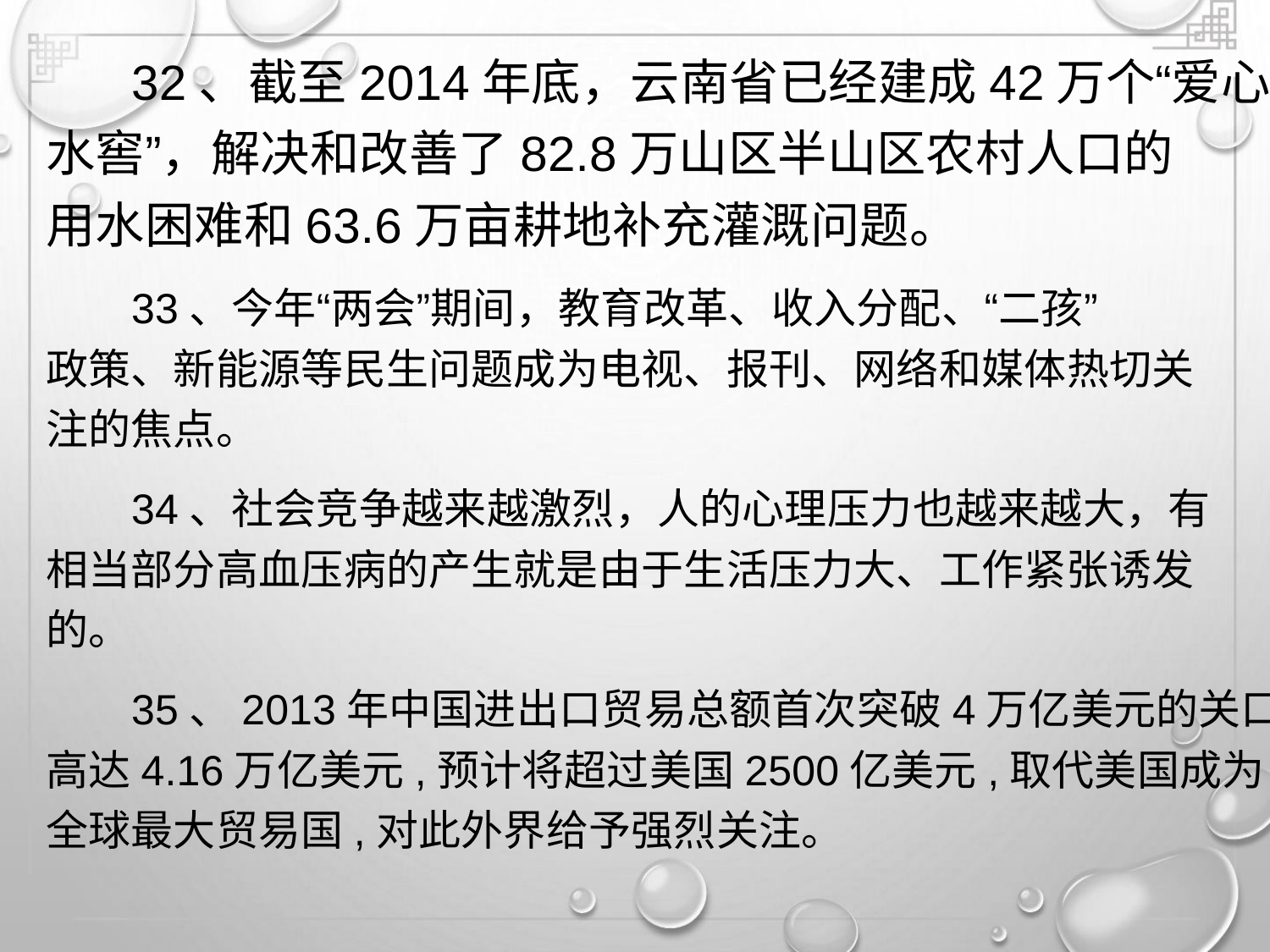

32、截至2014年底，云南省已经建成42万个“爱心
水窖”，解决和改善了82.8万山区半山区农村人口的
用水困难和63.6万亩耕地补充灌溉问题。
33、今年“两会”期间，教育改革、收入分配、“二孩”
政策、新能源等民生问题成为电视、报刊、网络和媒体热切关
注的焦点。
34、社会竞争越来越激烈，人的心理压力也越来越大，有
相当部分高血压病的产生就是由于生活压力大、工作紧张诱发
的。
35、2013年中国进出口贸易总额首次突破4万亿美元的关口,
高达4.16万亿美元,预计将超过美国2500亿美元,取代美国成为
全球最大贸易国,对此外界给予强烈关注。